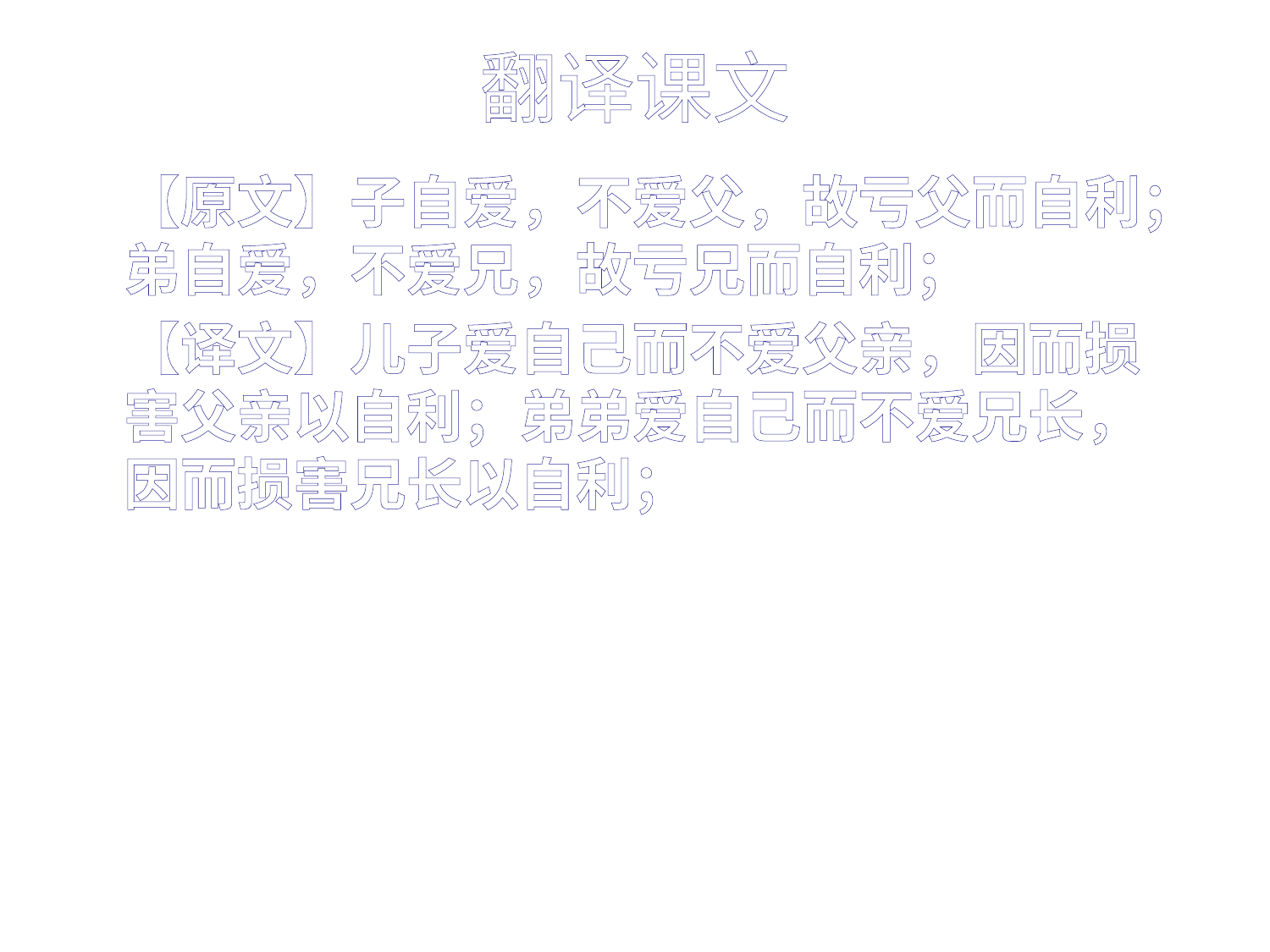

# 翻译课文
【原文】子自爱，不爱父，故亏父而自利；弟自爱，不爱兄，故亏兄而自利；
【译文】儿子爱自己而不爱父亲，因而损害父亲以自利；弟弟爱自己而不爱兄长，因而损害兄长以自利；